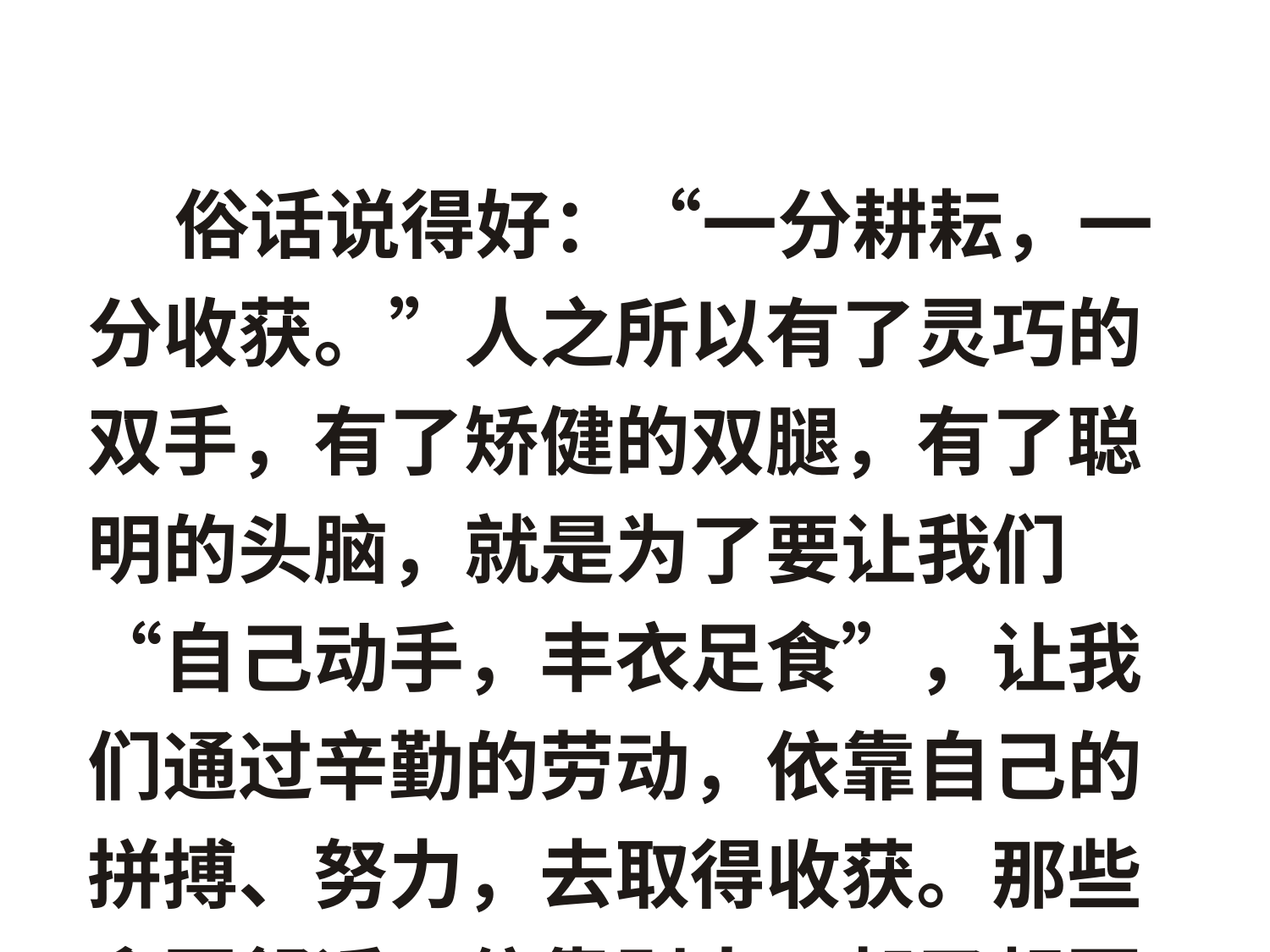

俗话说得好：“一分耕耘，一分收获。”人之所以有了灵巧的双手，有了矫健的双腿，有了聪明的头脑，就是为了要让我们“自己动手，丰衣足食”，让我们通过辛勤的劳动，依靠自己的拼搏、努力，去取得收获。那些贪图舒适，依靠别人，却又想要得到丰硕收